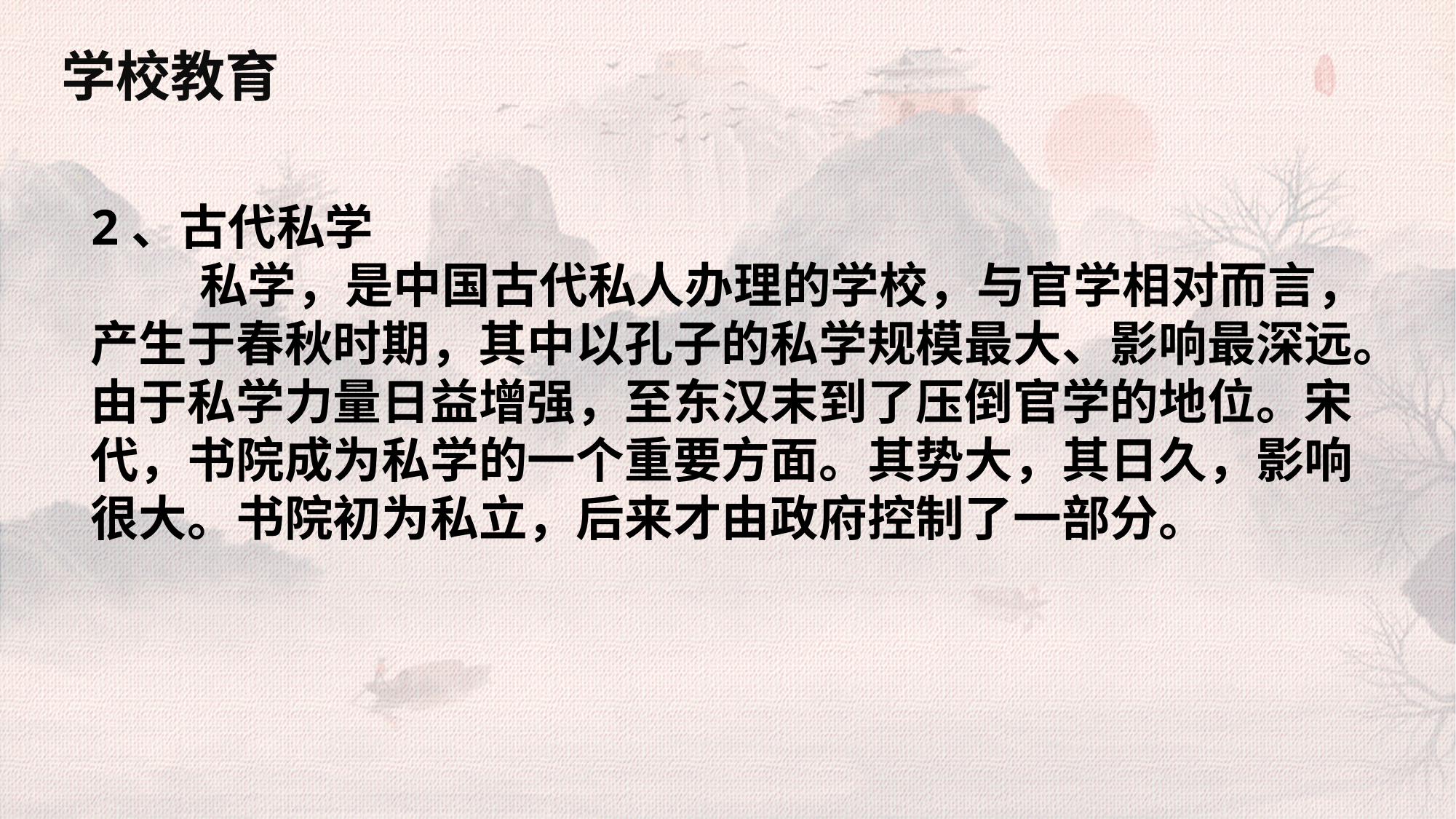

学校教育
2、古代私学
私学，是中国古代私人办理的学校，与官学相对而言，产生于春秋时期，其中以孔子的私学规模最大、影响最深远。由于私学力量日益增强，至东汉末到了压倒官学的地位。宋代，书院成为私学的一个重要方面。其势大，其日久，影响很大。书院初为私立，后来才由政府控制了一部分。